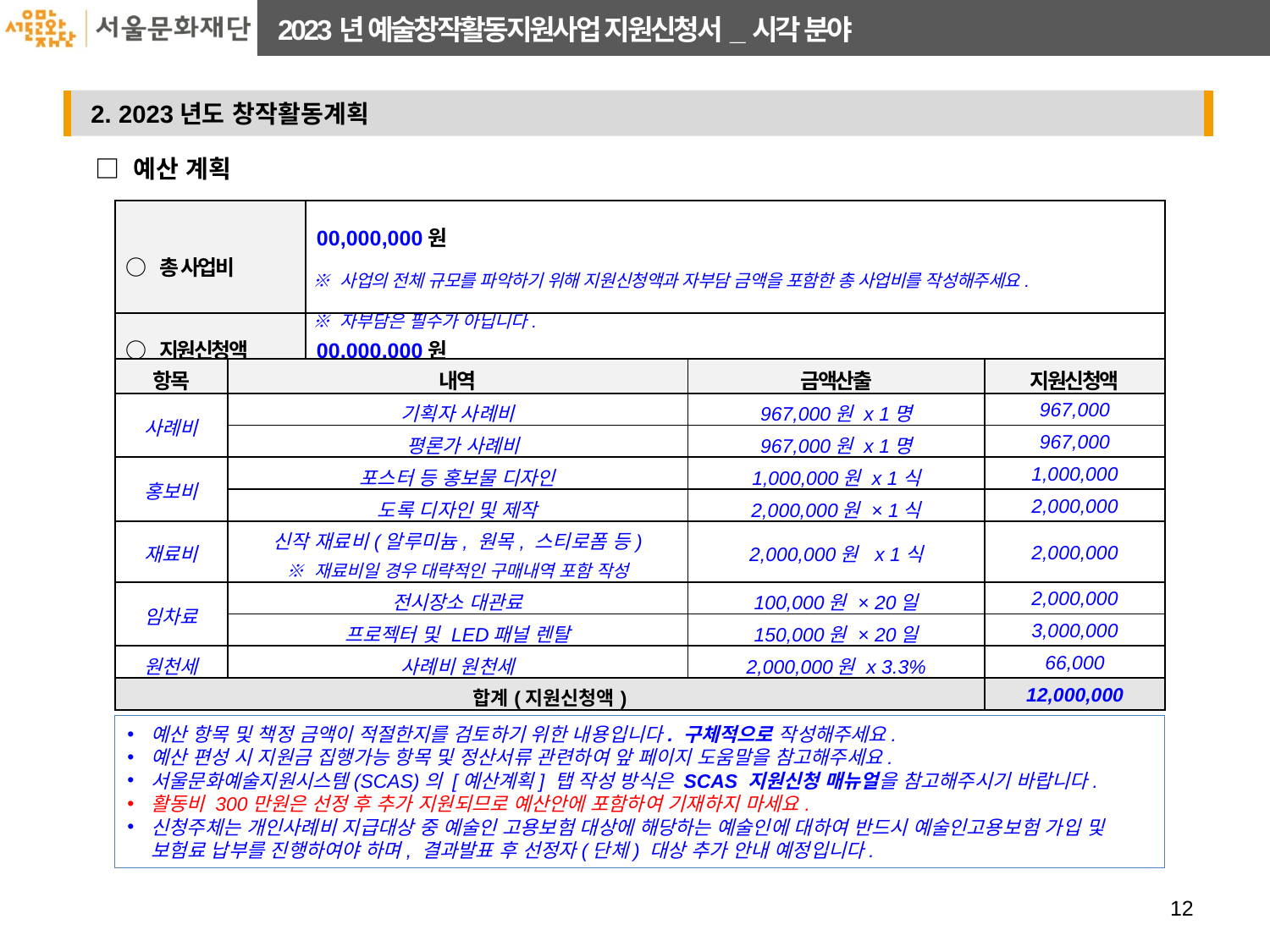

□ 예산 계획
| ○ 총 사업비 |  | 00,000,000원 ※ 사업의 전체 규모를 파악하기 위해 지원신청액과 자부담 금액을 포함한 총 사업비를 작성해주세요. ※ 자부담은 필수가 아닙니다. |  |  |
| --- | --- | --- | --- | --- |
| ○ 지원신청액 |  | 00,000,000원 |  |  |
| 항목 | 내역 |  | 금액산출 | 지원신청액 |
| 사례비 | 기획자 사례비 |  | 967,000원 x 1명 | 967,000 |
|  | 평론가 사례비 |  | 967,000원 x 1명 | 967,000 |
| 홍보비 | 포스터 등 홍보물 디자인 |  | 1,000,000원 x 1식 | 1,000,000 |
|  | 도록 디자인 및 제작 |  | 2,000,000원 × 1식 | 2,000,000 |
| 재료비 | 신작 재료비(알루미늄, 원목, 스티로폼 등) ※ 재료비일 경우 대략적인 구매내역 포함 작성 |  | 2,000,000원 x 1식 | 2,000,000 |
| 임차료 | 전시장소 대관료 |  | 100,000원 × 20일 | 2,000,000 |
|  | 프로젝터 및 LED패널 렌탈 |  | 150,000원 × 20일 | 3,000,000 |
| 원천세 | 사례비 원천세 |  | 2,000,000원 x 3.3% | 66,000 |
| 합계(지원신청액) |  |  |  | 12,000,000 |
예산 항목 및 책정 금액이 적절한지를 검토하기 위한 내용입니다. 구체적으로 작성해주세요.
예산 편성 시 지원금 집행가능 항목 및 정산서류 관련하여 앞 페이지 도움말을 참고해주세요.
서울문화예술지원시스템(SCAS)의 [예산계획] 탭 작성 방식은 SCAS 지원신청 매뉴얼을 참고해주시기 바랍니다.
활동비 300만원은 선정 후 추가 지원되므로 예산안에 포함하여 기재하지 마세요.
신청주체는 개인사례비 지급대상 중 예술인 고용보험 대상에 해당하는 예술인에 대하여 반드시 예술인고용보험 가입 및 보험료 납부를 진행하여야 하며, 결과발표 후 선정자(단체) 대상 추가 안내 예정입니다.
12